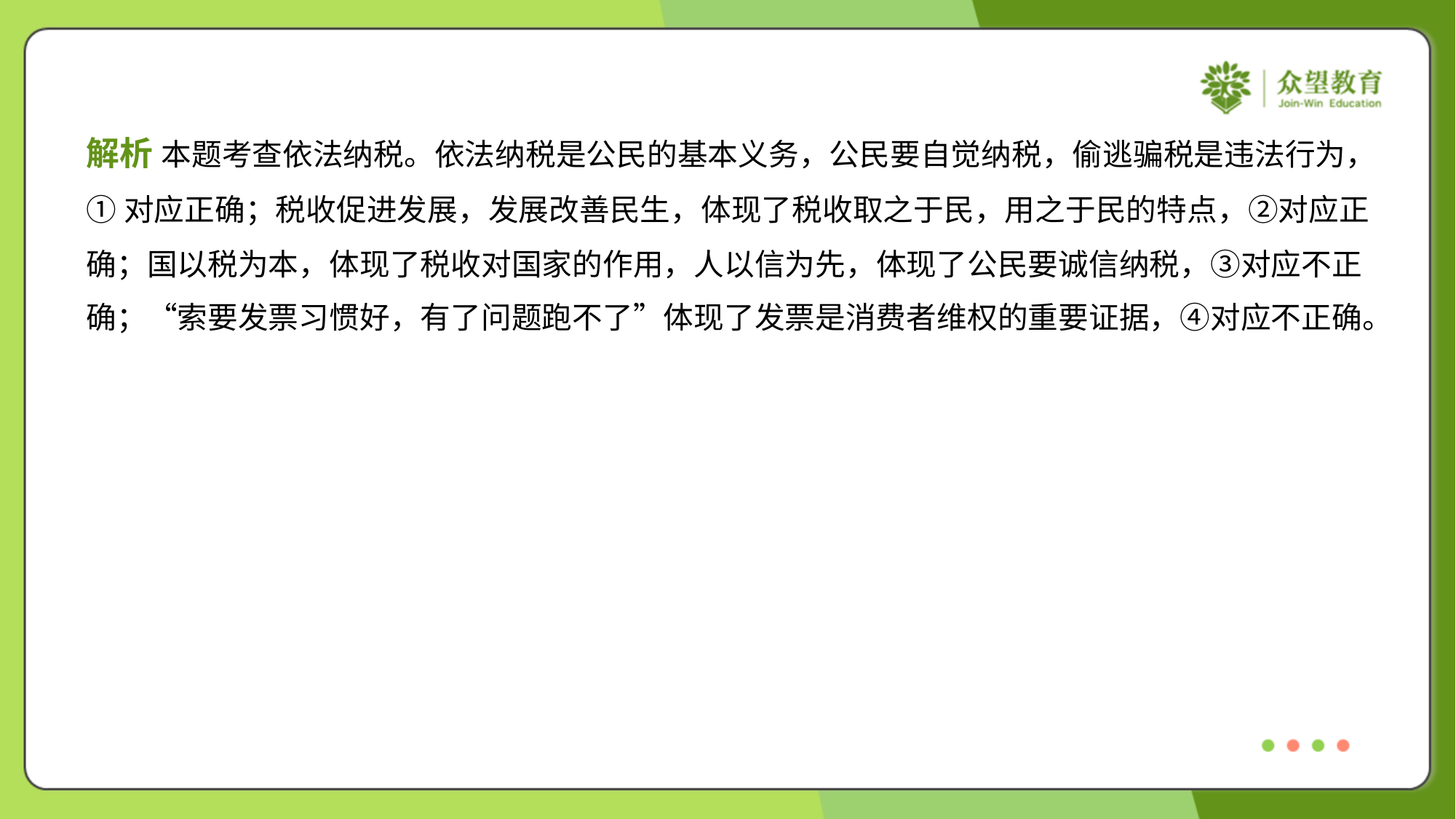

解析 本题考查依法纳税。依法纳税是公民的基本义务，公民要自觉纳税，偷逃骗税是违法行为，
①对应正确；税收促进发展，发展改善民生，体现了税收取之于民，用之于民的特点，②对应正
确；国以税为本，体现了税收对国家的作用，人以信为先，体现了公民要诚信纳税，③对应不正
确；“索要发票习惯好，有了问题跑不了”体现了发票是消费者维权的重要证据，④对应不正确。